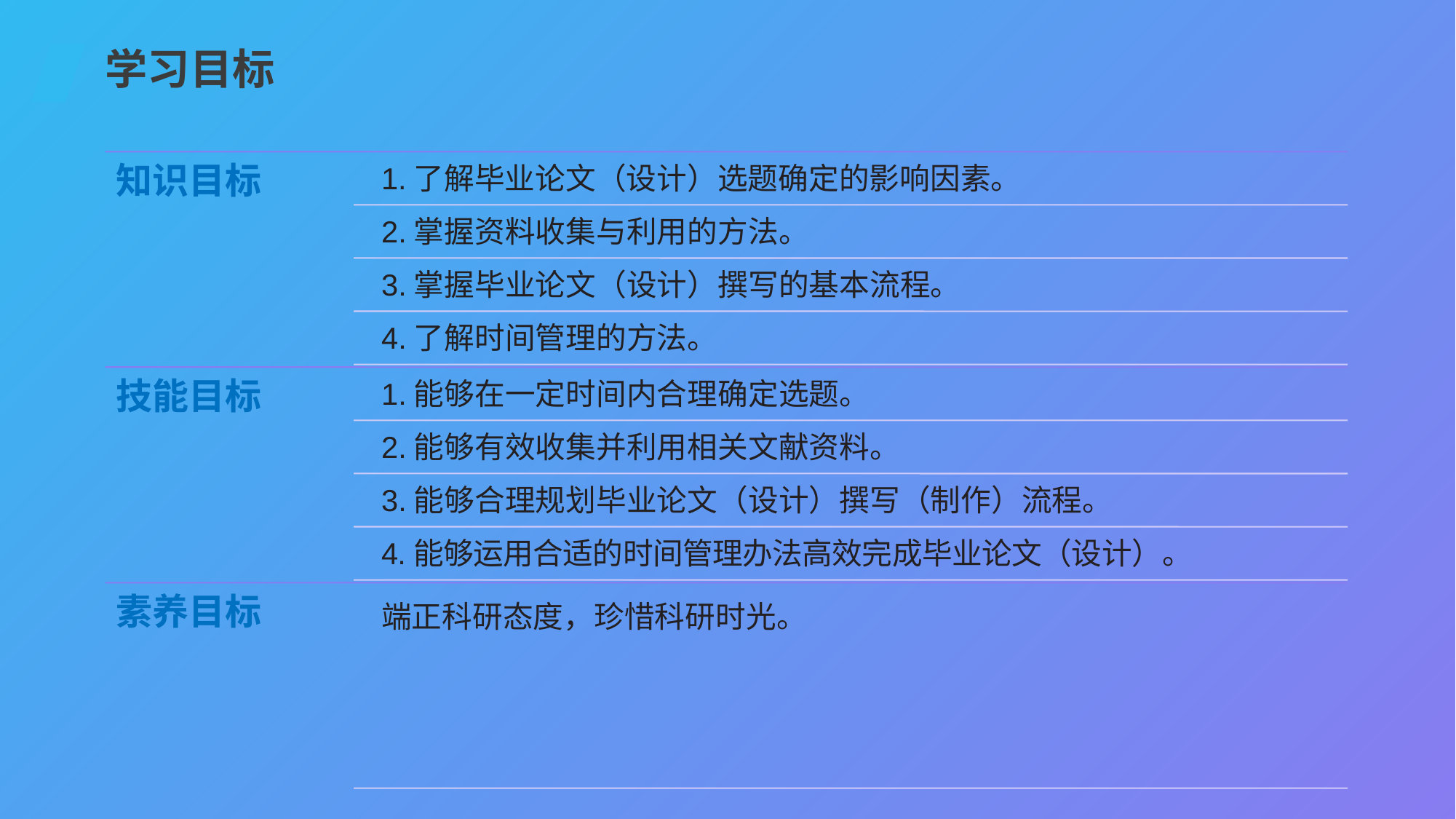

学习目标
知识目标
1.了解毕业论文（设计）选题确定的影响因素。
2.掌握资料收集与利用的方法。
3.掌握毕业论文（设计）撰写的基本流程。
4.了解时间管理的方法。
技能目标
1.能够在一定时间内合理确定选题。
2.能够有效收集并利用相关文献资料。
3.能够合理规划毕业论文（设计）撰写（制作）流程。
4.能够运用合适的时间管理办法高效完成毕业论文（设计）。
素养目标
端正科研态度，珍惜科研时光。